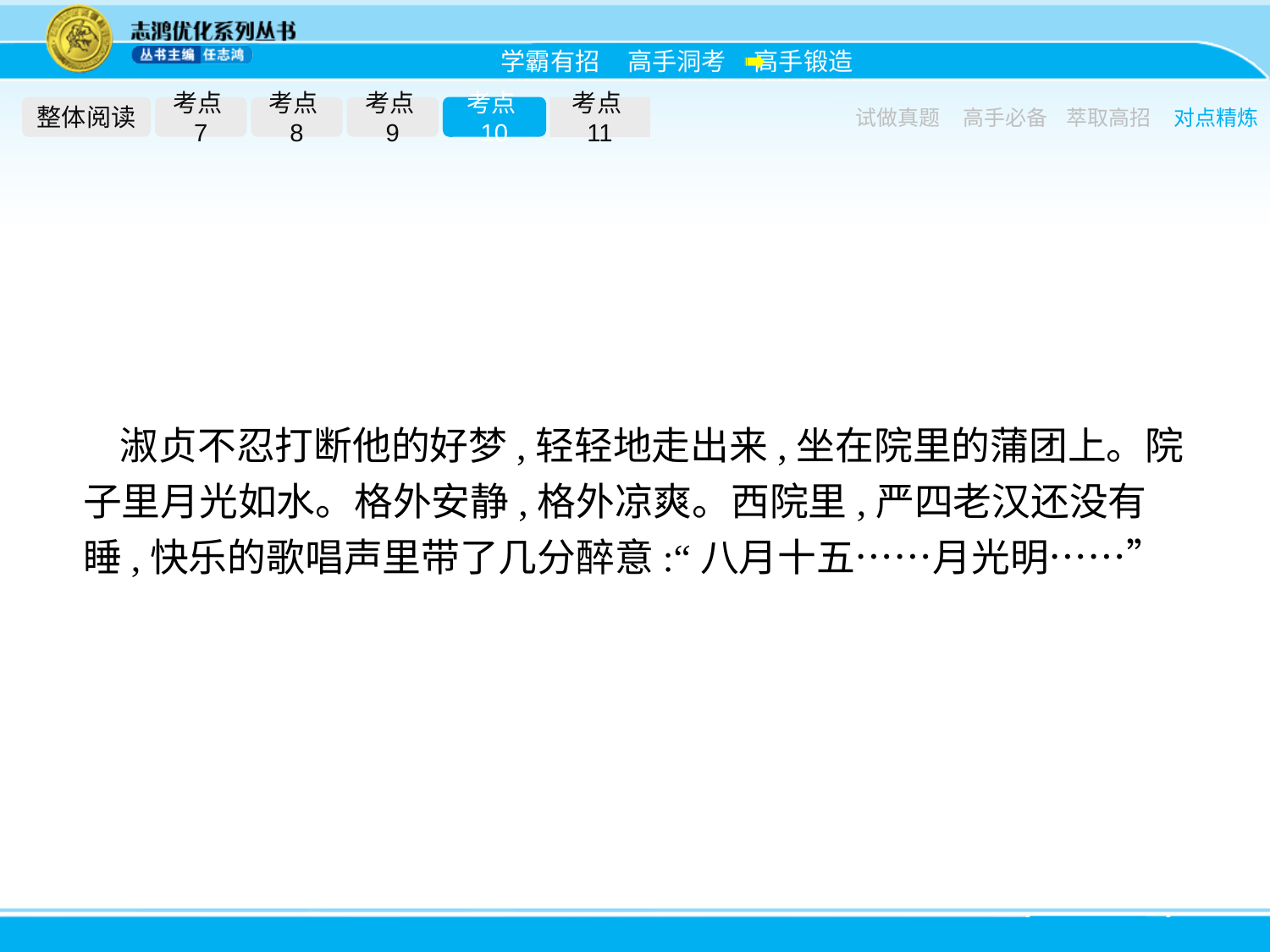

整体阅读
考点7
考点8
考点9
考点10
考点11
试做真题
高手必备
萃取高招
对点精炼
淑贞不忍打断他的好梦,轻轻地走出来,坐在院里的蒲团上。院子里月光如水。格外安静,格外凉爽。西院里,严四老汉还没有睡,快乐的歌唱声里带了几分醉意:“八月十五……月光明……”